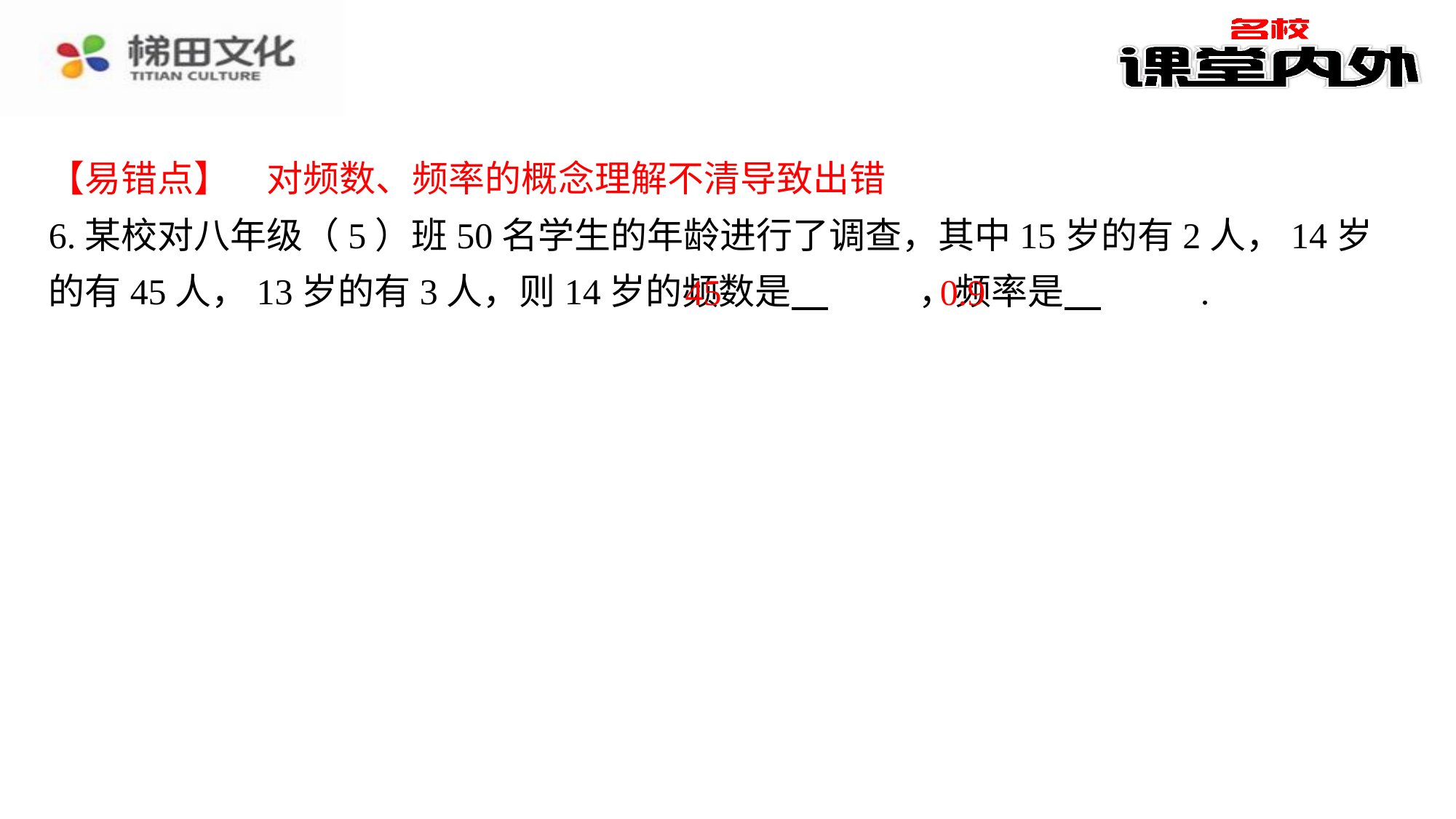

【易错点】　对频数、频率的概念理解不清导致出错
6.某校对八年级（5）班50名学生的年龄进行了调查，其中15岁的有2人，14岁的有45人，13岁的有3人，则14岁的频数是 　45　⁠，频率是 　0.9　⁠.
45
0.9